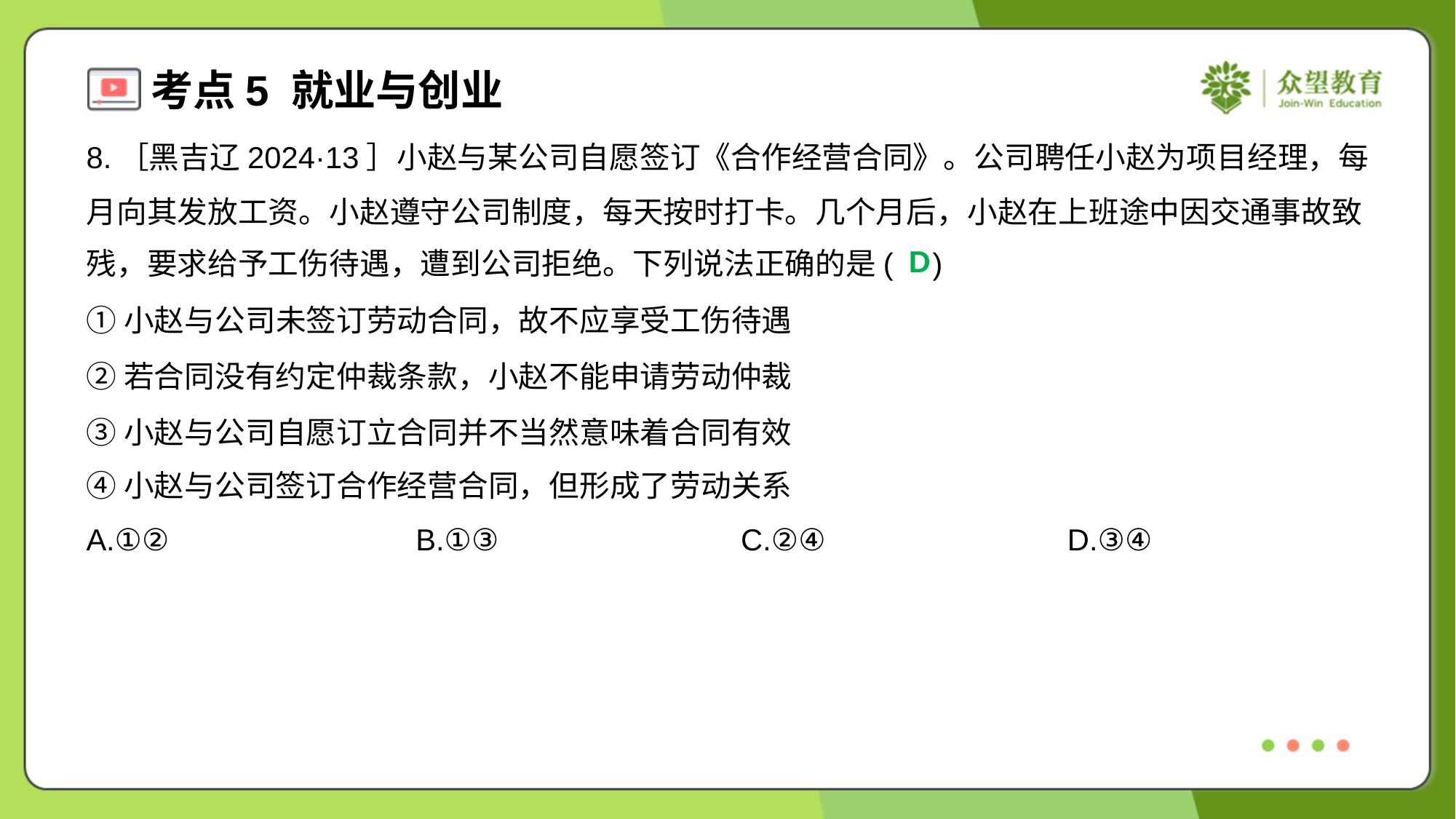

8.［黑吉辽2024·13］小赵与某公司自愿签订《合作经营合同》。公司聘任小赵为项目经理，每
月向其发放工资。小赵遵守公司制度，每天按时打卡。几个月后，小赵在上班途中因交通事故致
残，要求给予工伤待遇，遭到公司拒绝。下列说法正确的是(     )
D
①小赵与公司未签订劳动合同，故不应享受工伤待遇
②若合同没有约定仲裁条款，小赵不能申请劳动仲裁
③小赵与公司自愿订立合同并不当然意味着合同有效
④小赵与公司签订合作经营合同，但形成了劳动关系
A.①②	B.①③	C.②④	D.③④